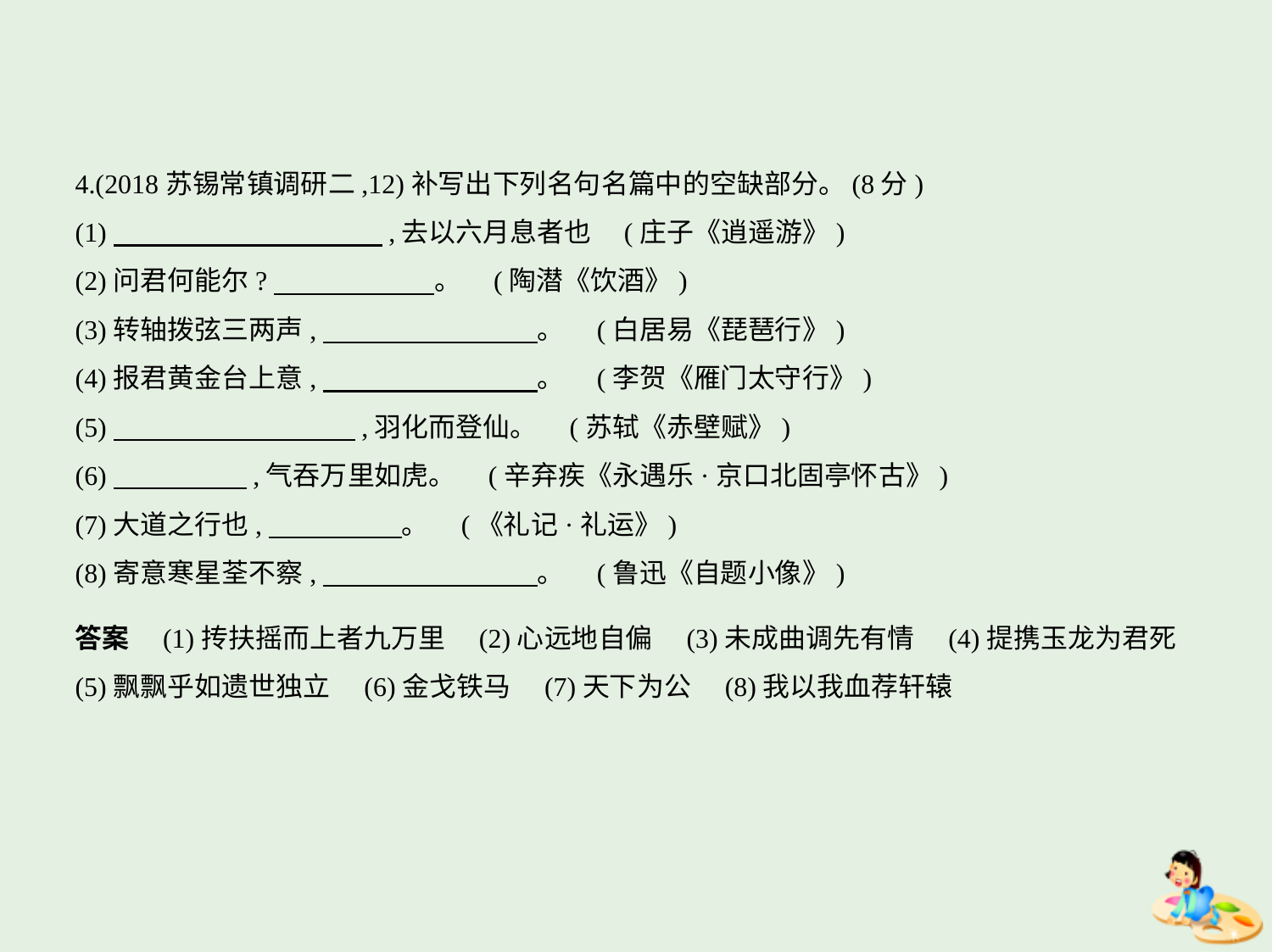

4.(2018苏锡常镇调研二,12)补写出下列名句名篇中的空缺部分。(8分)
(1)　　　　　　　　　    ,去以六月息者也 (庄子《逍遥游》)
(2)问君何能尔?　　　　　    。 (陶潜《饮酒》)
(3)转轴拨弦三两声,　　　　　　　    。 (白居易《琵琶行》)
(4)报君黄金台上意,　　　　　　　    。 (李贺《雁门太守行》)
(5)　　　　　　　　    ,羽化而登仙。 (苏轼《赤壁赋》)
(6)　　　　    ,气吞万里如虎。 (辛弃疾《永遇乐·京口北固亭怀古》)
(7)大道之行也,　　　　    。 (《礼记·礼运》)
(8)寄意寒星荃不察,　　　　　　　    。 (鲁迅《自题小像》)
答案　(1)抟扶摇而上者九万里　(2)心远地自偏　(3)未成曲调先有情　(4)提携玉龙为君死    
(5)飘飘乎如遗世独立　(6)金戈铁马　(7)天下为公　(8)我以我血荐轩辕